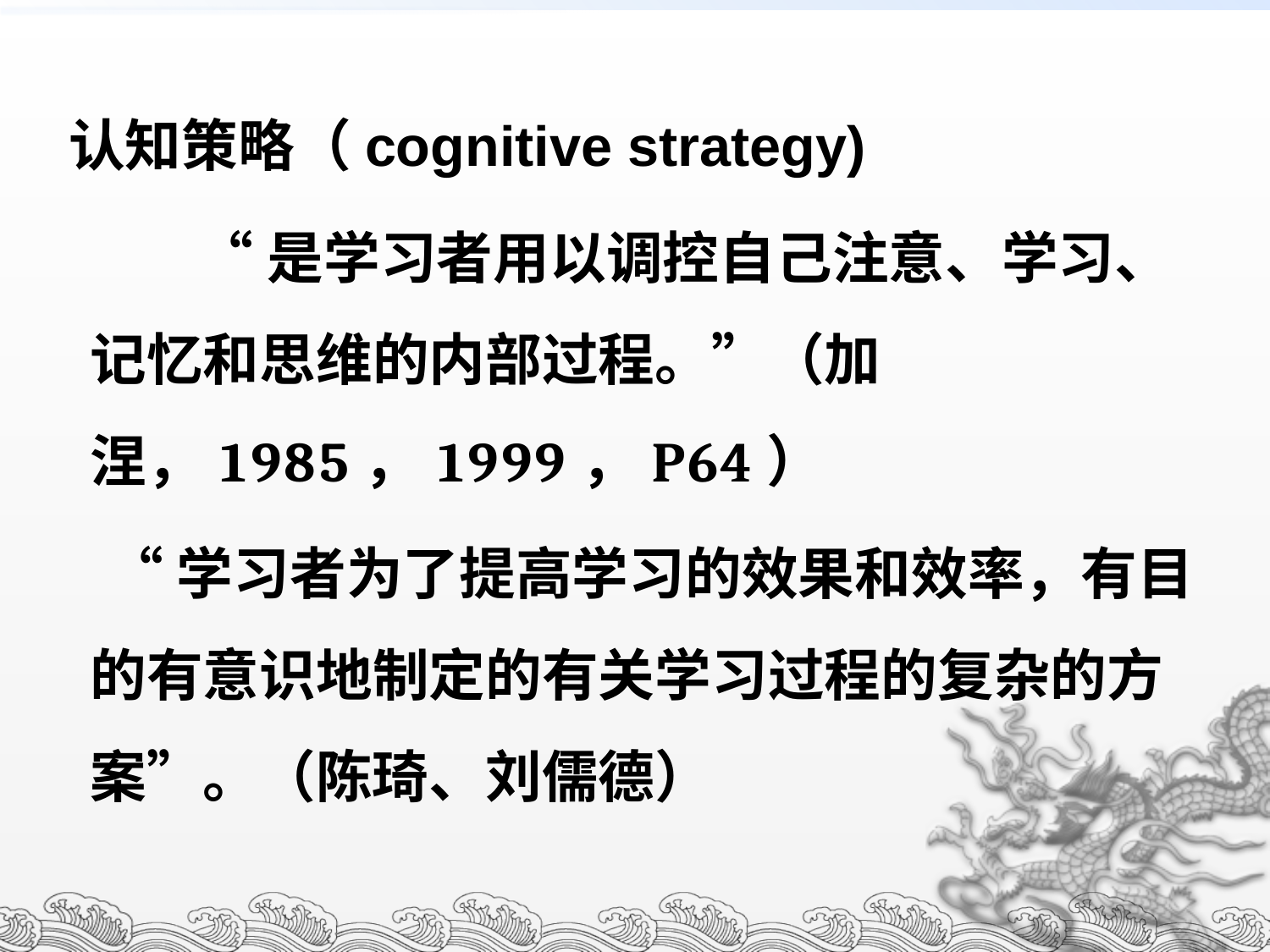

#
 认知策略（cognitive strategy)
            “是学习者用以调控自己注意、学习、记忆和思维的内部过程。”（加涅，1985，1999，P64）
     “学习者为了提高学习的效果和效率，有目的有意识地制定的有关学习过程的复杂的方案”。（陈琦、刘儒德）